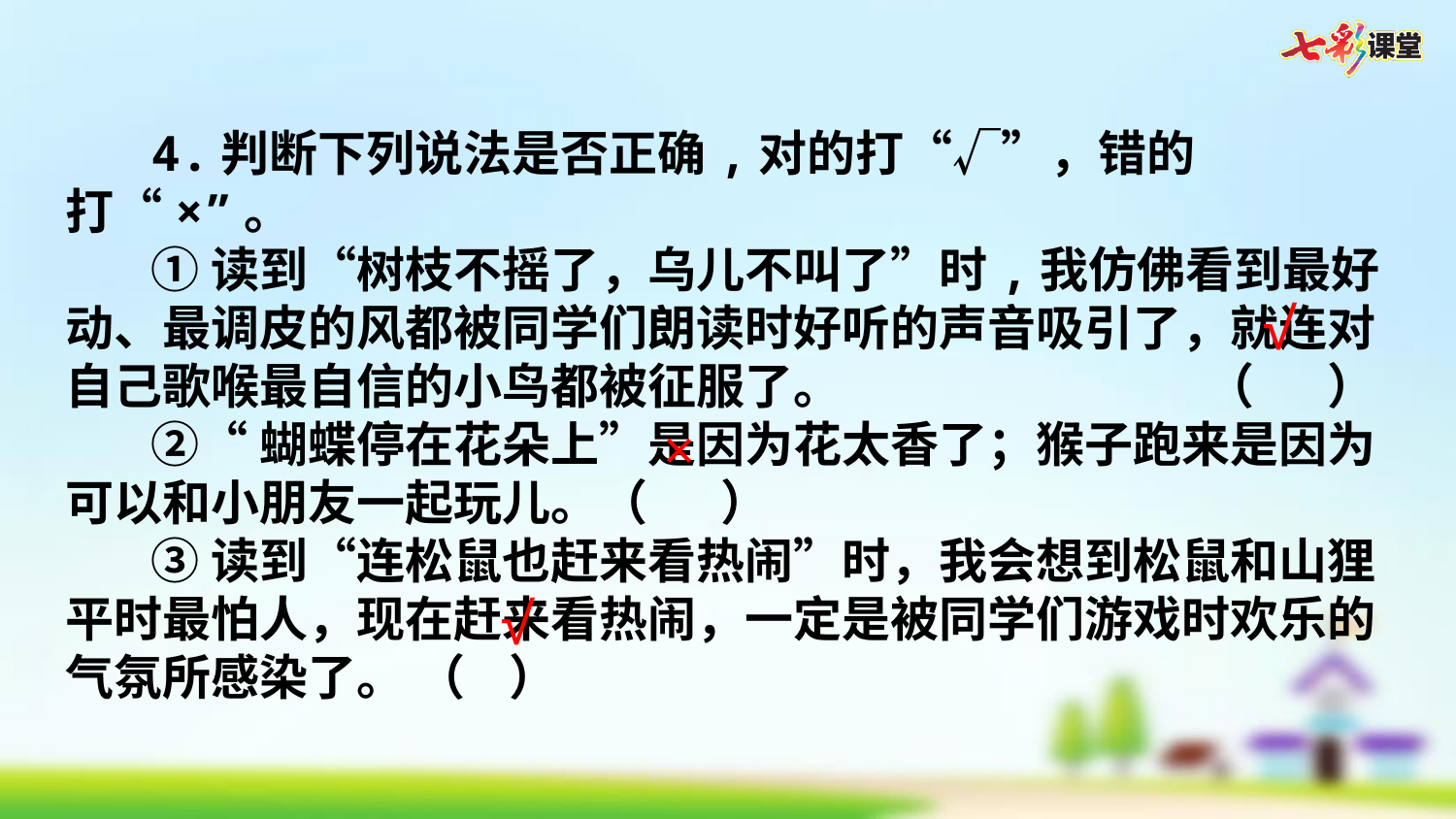

4.判断下列说法是否正确,对的打“√”，错的打“×”。
①读到“树枝不摇了，乌儿不叫了”时,我仿佛看到最好动、最调皮的风都被同学们朗读时好听的声音吸引了，就连对自己歌喉最自信的小鸟都被征服了。               （   ）
②“蝴蝶停在花朵上”是因为花太香了；猴子跑来是因为可以和小朋友一起玩儿。（   ）
③读到“连松鼠也赶来看热闹”时，我会想到松鼠和山狸平时最怕人，现在赶来看热闹，一定是被同学们游戏时欢乐的气氛所感染了。 （    ）
√
×
√